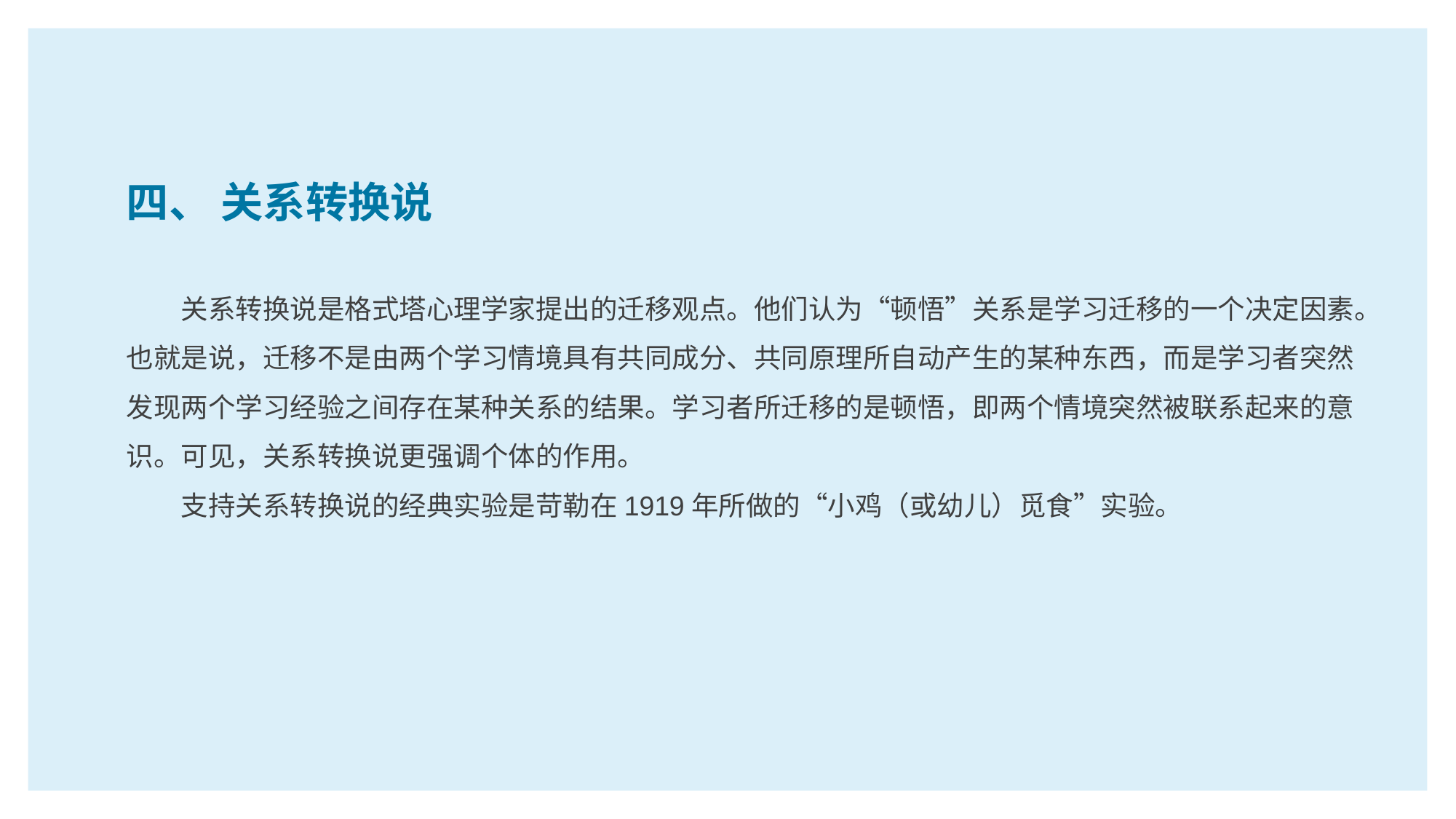

四、 关系转换说

关系转换说是格式塔心理学家提出的迁移观点。他们认为“顿悟”关系是学习迁移的一个决定因素。也就是说，迁移不是由两个学习情境具有共同成分、共同原理所自动产生的某种东西，而是学习者突然发现两个学习经验之间存在某种关系的结果。学习者所迁移的是顿悟，即两个情境突然被联系起来的意识。可见，关系转换说更强调个体的作用。
支持关系转换说的经典实验是苛勒在1919年所做的“小鸡（或幼儿）觅食”实验。